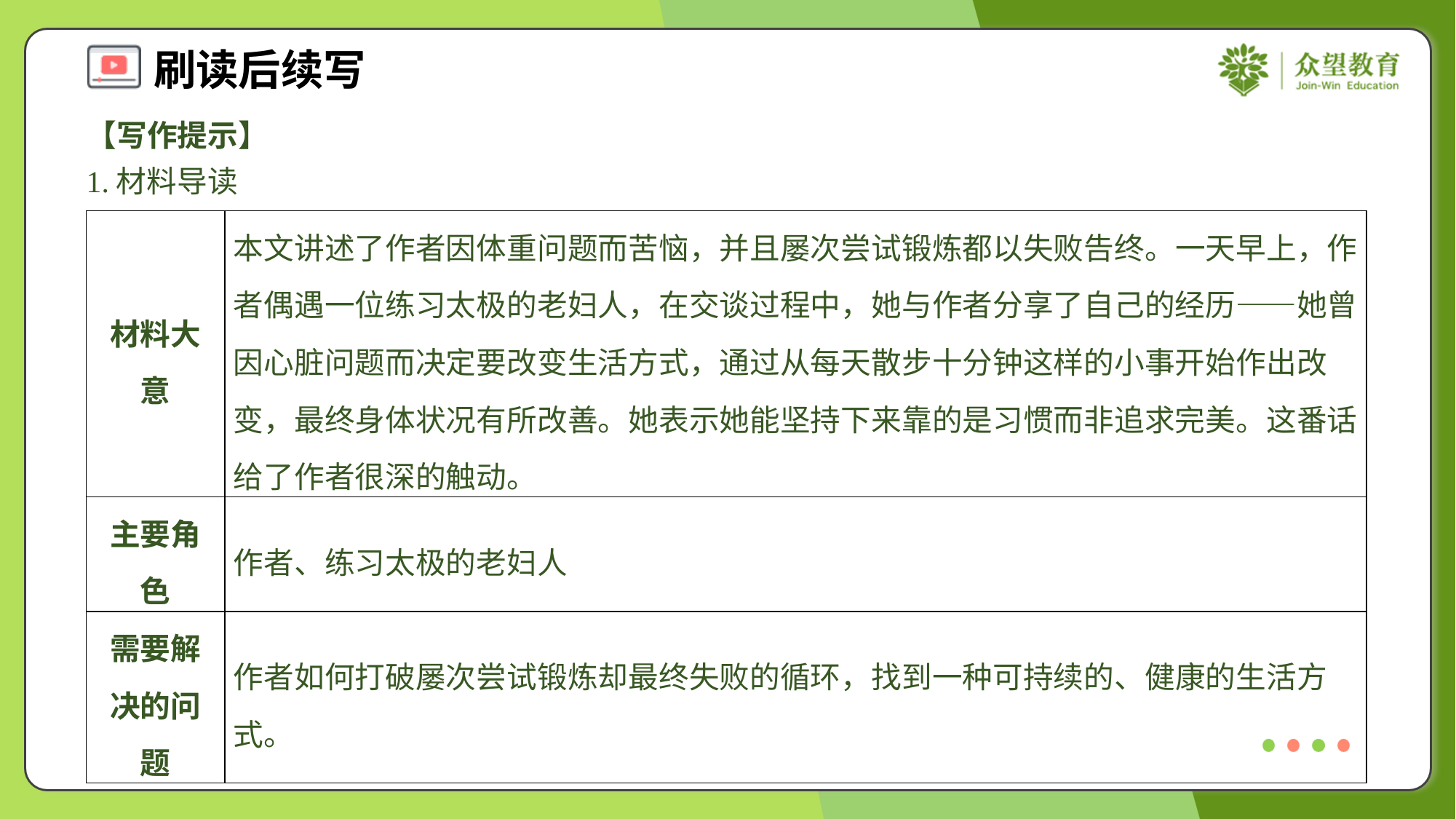

【写作提示】
1.材料导读
| 材料大意 | 本文讲述了作者因体重问题而苦恼，并且屡次尝试锻炼都以失败告终。一天早上，作者偶遇一位练习太极的老妇人，在交谈过程中，她与作者分享了自己的经历——她曾因心脏问题而决定要改变生活方式，通过从每天散步十分钟这样的小事开始作出改变，最终身体状况有所改善。她表示她能坚持下来靠的是习惯而非追求完美。这番话给了作者很深的触动。 |
| --- | --- |
| 主要角色 | 作者、练习太极的老妇人 |
| 需要解决的问题 | 作者如何打破屡次尝试锻炼却最终失败的循环，找到一种可持续的、健康的生活方式。 |